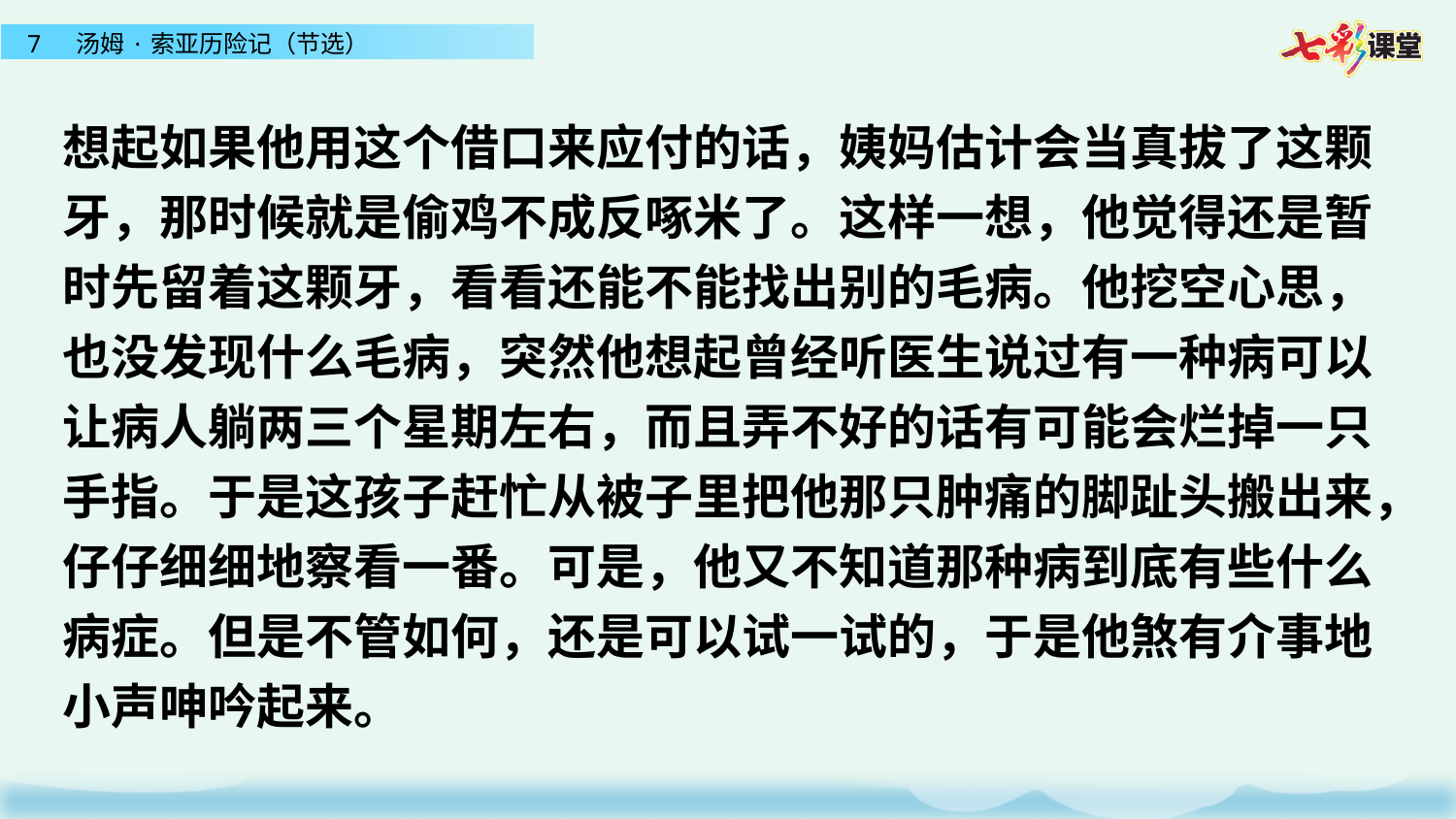

想起如果他用这个借口来应付的话，姨妈估计会当真拔了这颗牙，那时候就是偷鸡不成反啄米了。这样一想，他觉得还是暂时先留着这颗牙，看看还能不能找出别的毛病。他挖空心思，也没发现什么毛病，突然他想起曾经听医生说过有一种病可以让病人躺两三个星期左右，而且弄不好的话有可能会烂掉一只手指。于是这孩子赶忙从被子里把他那只肿痛的脚趾头搬出来，仔仔细细地察看一番。可是，他又不知道那种病到底有些什么病症。但是不管如何，还是可以试一试的，于是他煞有介事地小声呻吟起来。